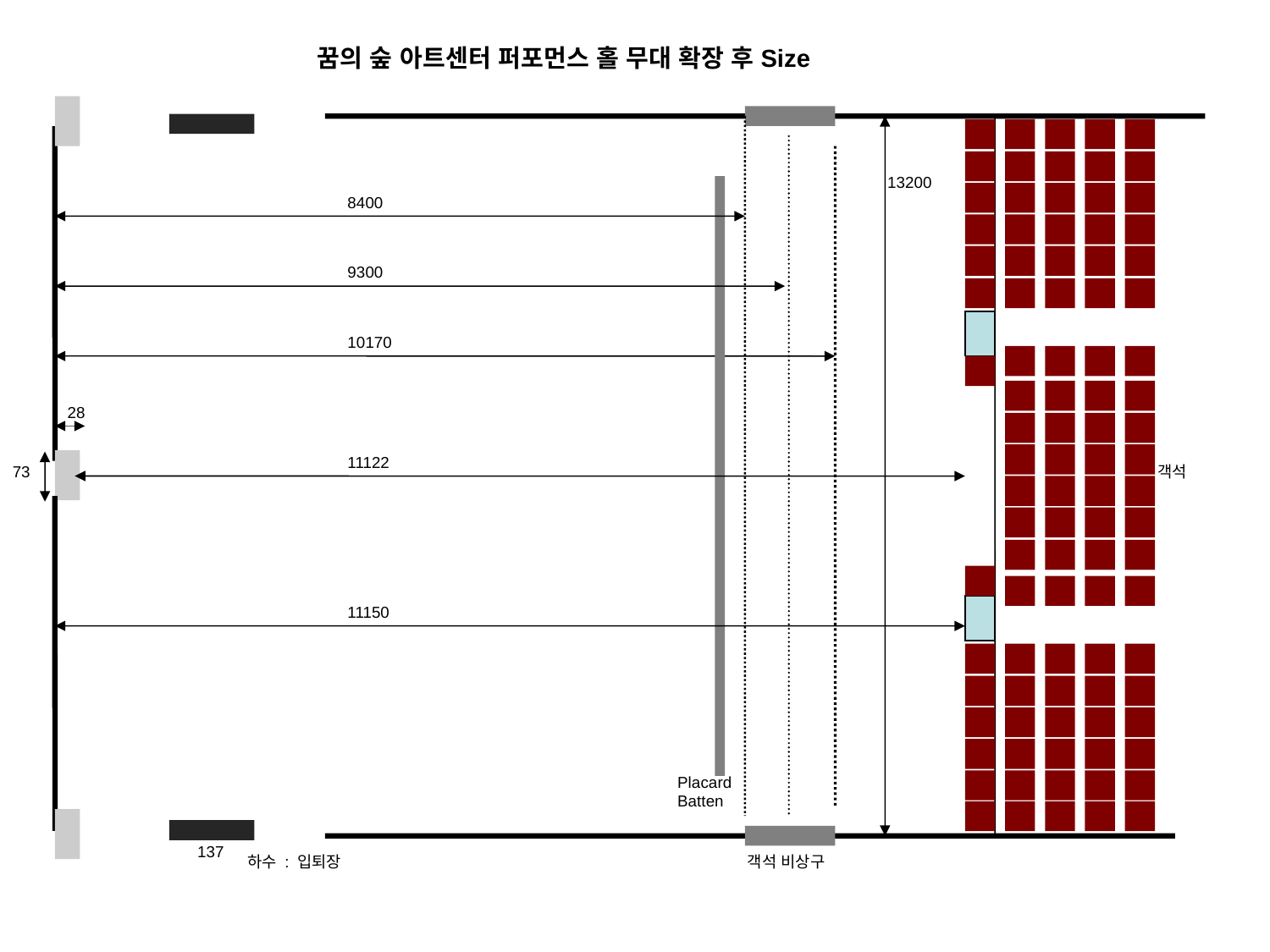

꿈의 숲 아트센터 퍼포먼스 홀 무대 확장 후Size

13200

8400

9300

10170

28

11122

73
객석

11150

Placard Batten

137

하수 : 입퇴장
객석 비상구